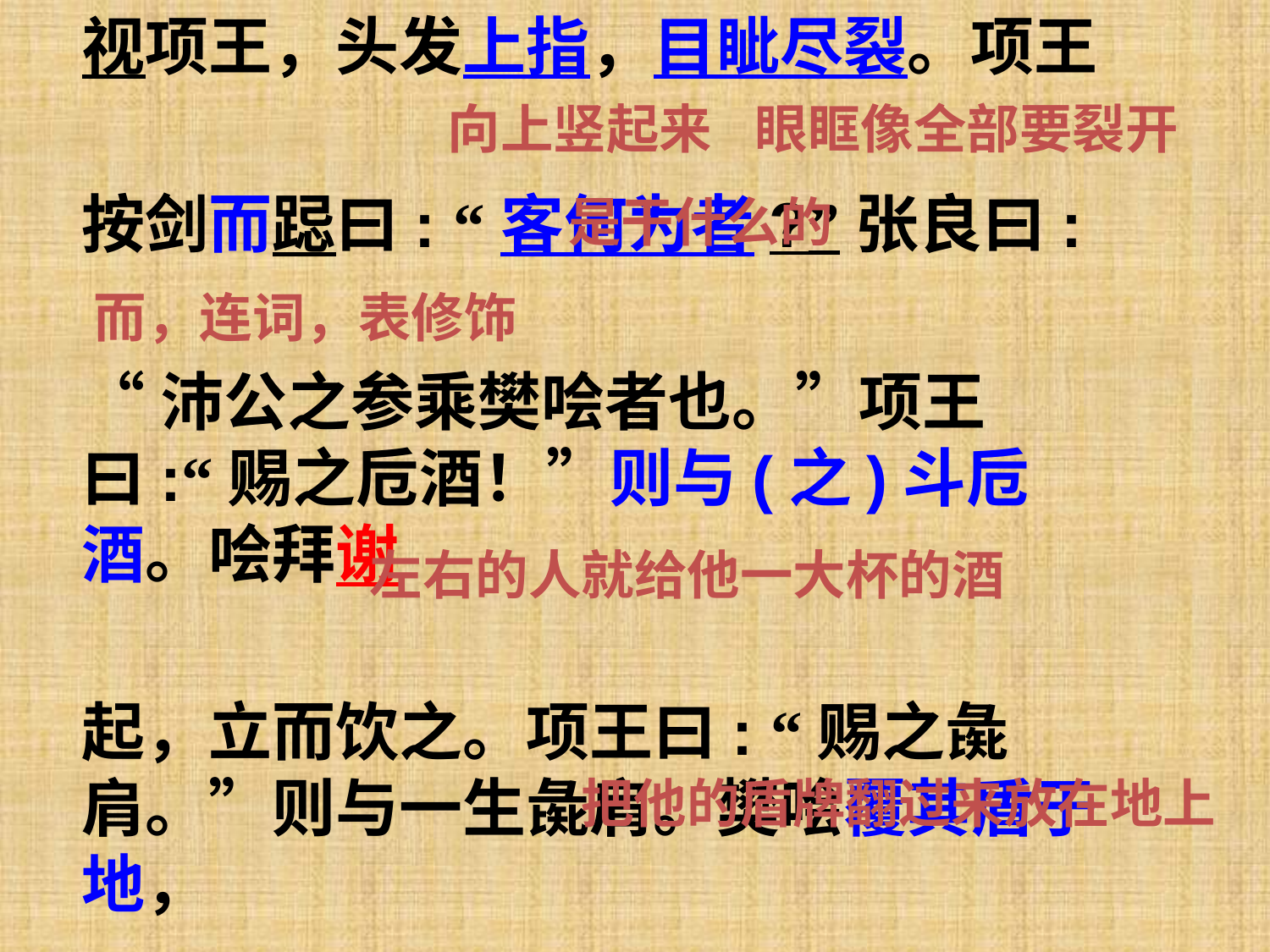

视项王，头发上指，目眦尽裂。项王

按剑而跽曰: “客何为者?”张良曰:

“沛公之参乘樊哙者也。”项王曰:“赐之卮酒！”则与(之)斗卮酒。哙拜谢

起，立而饮之。项王曰: “赐之彘肩。”则与一生彘肩。樊哙覆其盾于地，

向上竖起来
眼眶像全部要裂开
而，连词，表修饰
是干什么的
左右的人就给他一大杯的酒
把他的盾牌翻过来放在地上